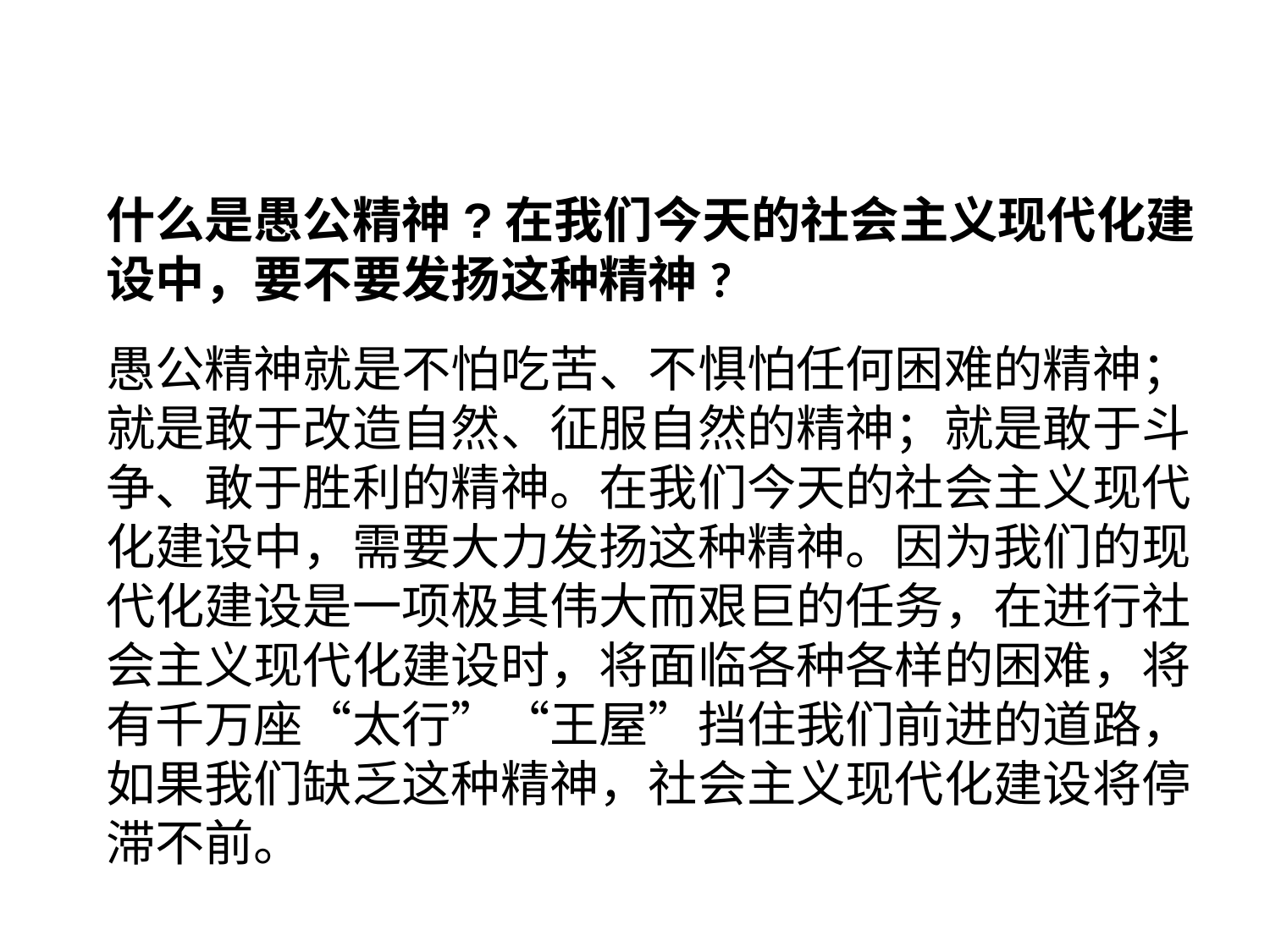

什么是愚公精神?在我们今天的社会主义现代化建设中，要不要发扬这种精神?
愚公精神就是不怕吃苦、不惧怕任何困难的精神；就是敢于改造自然、征服自然的精神；就是敢于斗争、敢于胜利的精神。在我们今天的社会主义现代化建设中，需要大力发扬这种精神。因为我们的现代化建设是一项极其伟大而艰巨的任务，在进行社会主义现代化建设时，将面临各种各样的困难，将有千万座“太行”“王屋”挡住我们前进的道路，如果我们缺乏这种精神，社会主义现代化建设将停滞不前。